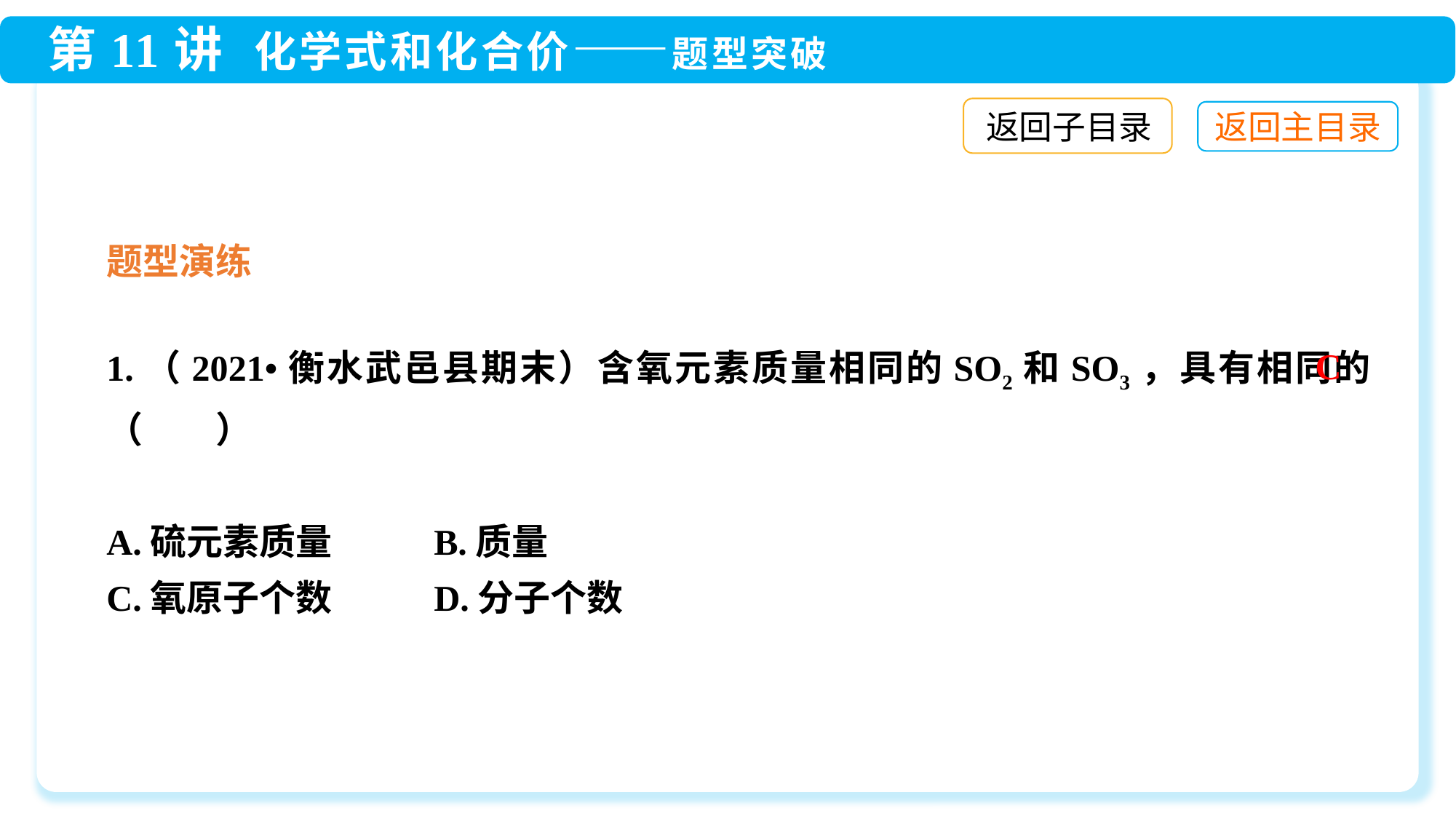

返回子目录
题型演练

1.（2021•衡水武邑县期末）含氧元素质量相同的SO2和SO3，具有相同的（　　）

A.硫元素质量	B.质量
C.氧原子个数	D.分子个数
C